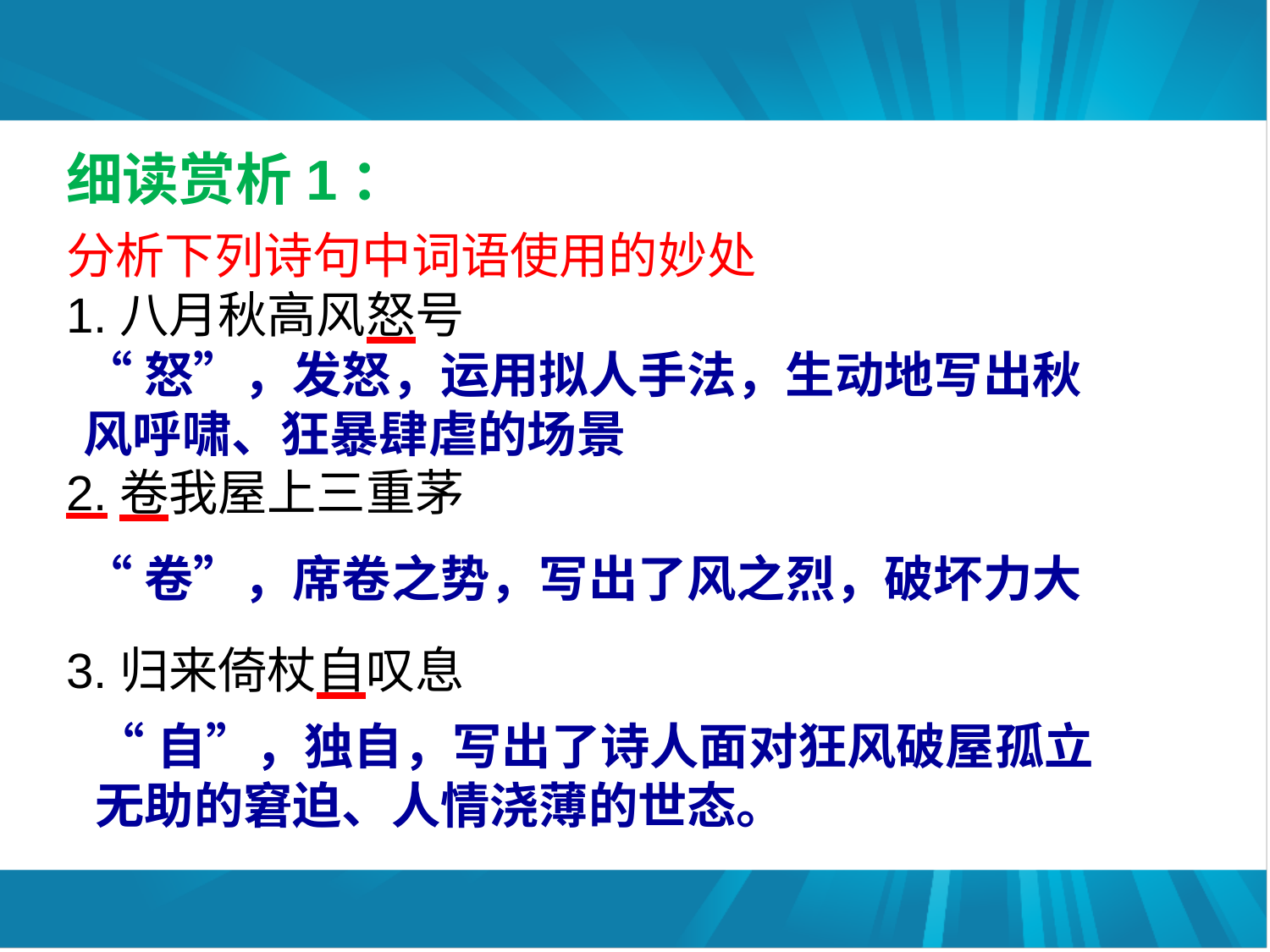

细读赏析1：
分析下列诗句中词语使用的妙处
1.八月秋高风怒号

2.卷我屋上三重茅

3.归来倚杖自叹息
“怒”，发怒，运用拟人手法，生动地写出秋风呼啸、狂暴肆虐的场景
“卷”，席卷之势，写出了风之烈，破坏力大
“自”，独自，写出了诗人面对狂风破屋孤立无助的窘迫、人情浇薄的世态。